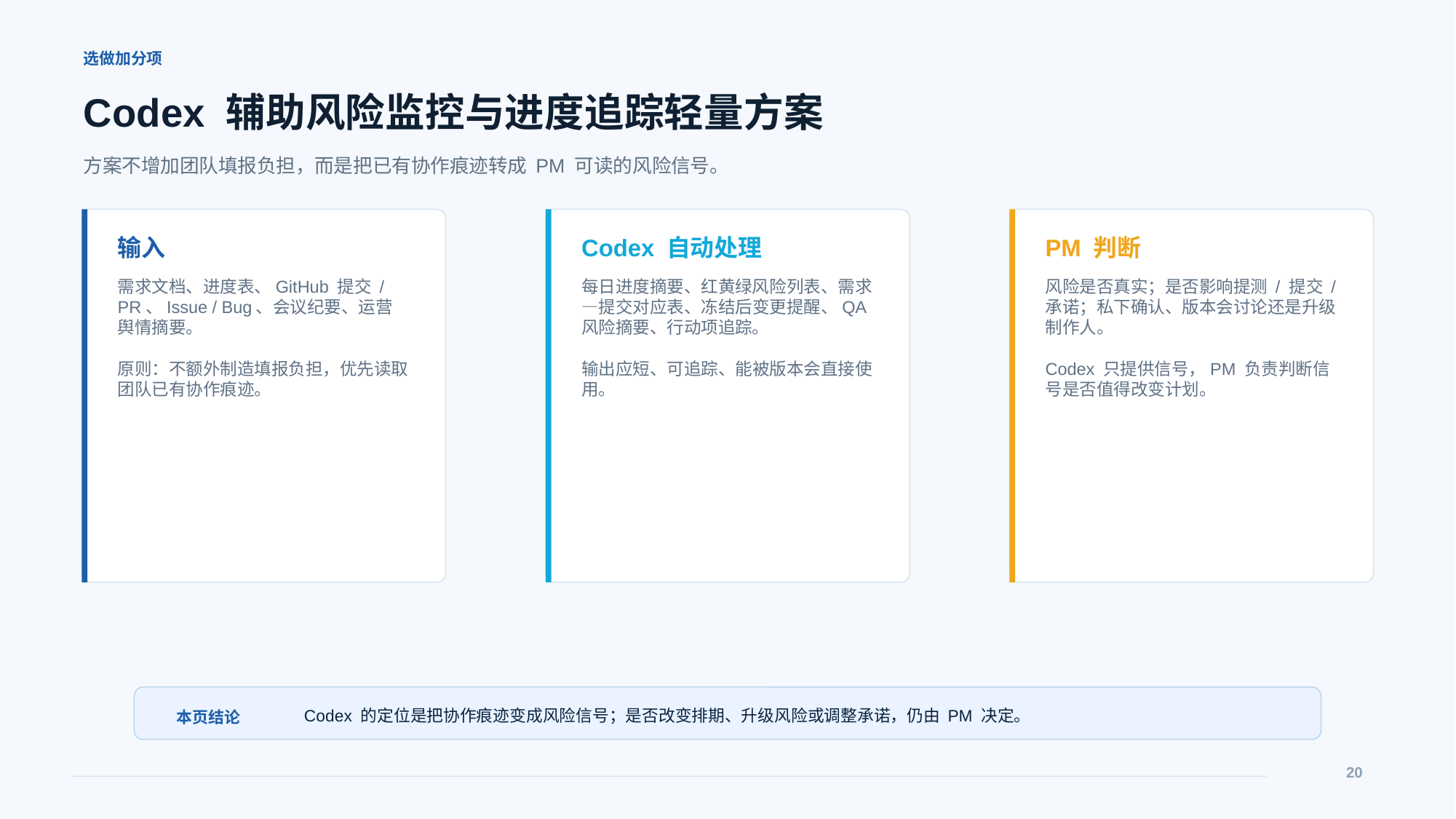

选做加分项
Codex 辅助风险监控与进度追踪轻量方案
方案不增加团队填报负担，而是把已有协作痕迹转成 PM 可读的风险信号。

输入
Codex 自动处理
PM 判断
需求文档、进度表、GitHub 提交 / PR、Issue / Bug、会议纪要、运营舆情摘要。

原则：不额外制造填报负担，优先读取团队已有协作痕迹。
每日进度摘要、红黄绿风险列表、需求—提交对应表、冻结后变更提醒、QA 风险摘要、行动项追踪。

输出应短、可追踪、能被版本会直接使用。
风险是否真实；是否影响提测 / 提交 / 承诺；私下确认、版本会讨论还是升级制作人。

Codex 只提供信号，PM 负责判断信号是否值得改变计划。

Codex 的定位是把协作痕迹变成风险信号；是否改变排期、升级风险或调整承诺，仍由 PM 决定。
本页结论
20